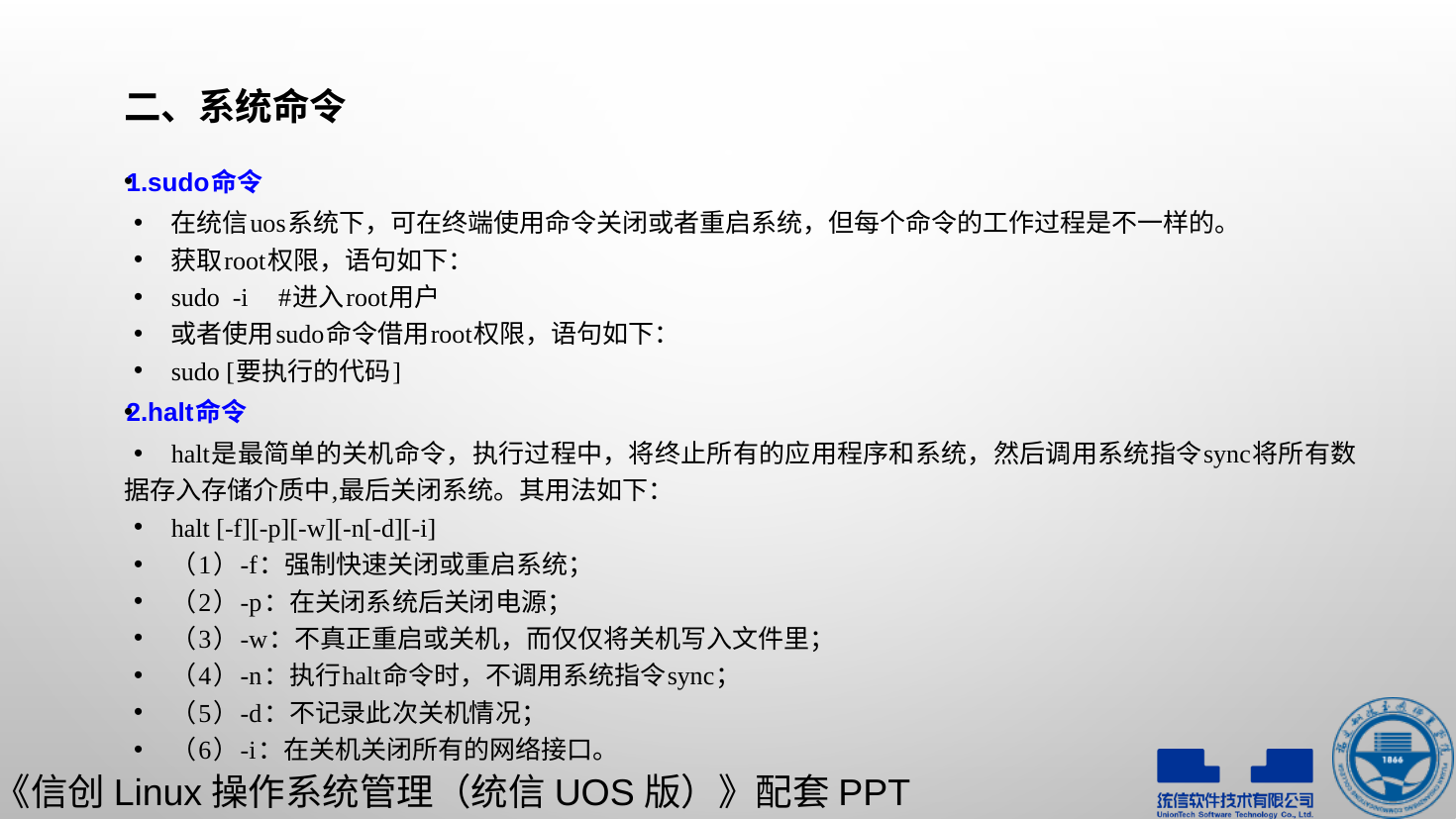

# 二、系统命令
1.sudo命令
在统信uos系统下，可在终端使用命令关闭或者重启系统，但每个命令的工作过程是不一样的。
获取root权限，语句如下：
sudo  -i										#进入root用户
或者使用sudo命令借用root权限，语句如下：
sudo [要执行的代码]
2.halt命令
halt是最简单的关机命令，执行过程中，将终止所有的应用程序和系统，然后调用系统指令sync将所有数据存入存储介质中,最后关闭系统。其用法如下：
halt [-f][-p][-w][-n[-d][-i]
（1）-f：强制快速关闭或重启系统；
（2）-p：在关闭系统后关闭电源；
（3）-w：不真正重启或关机，而仅仅将关机写入文件里；
（4）-n：执行halt命令时，不调用系统指令sync；
（5）-d：不记录此次关机情况；
（6）-i：在关机关闭所有的网络接口。